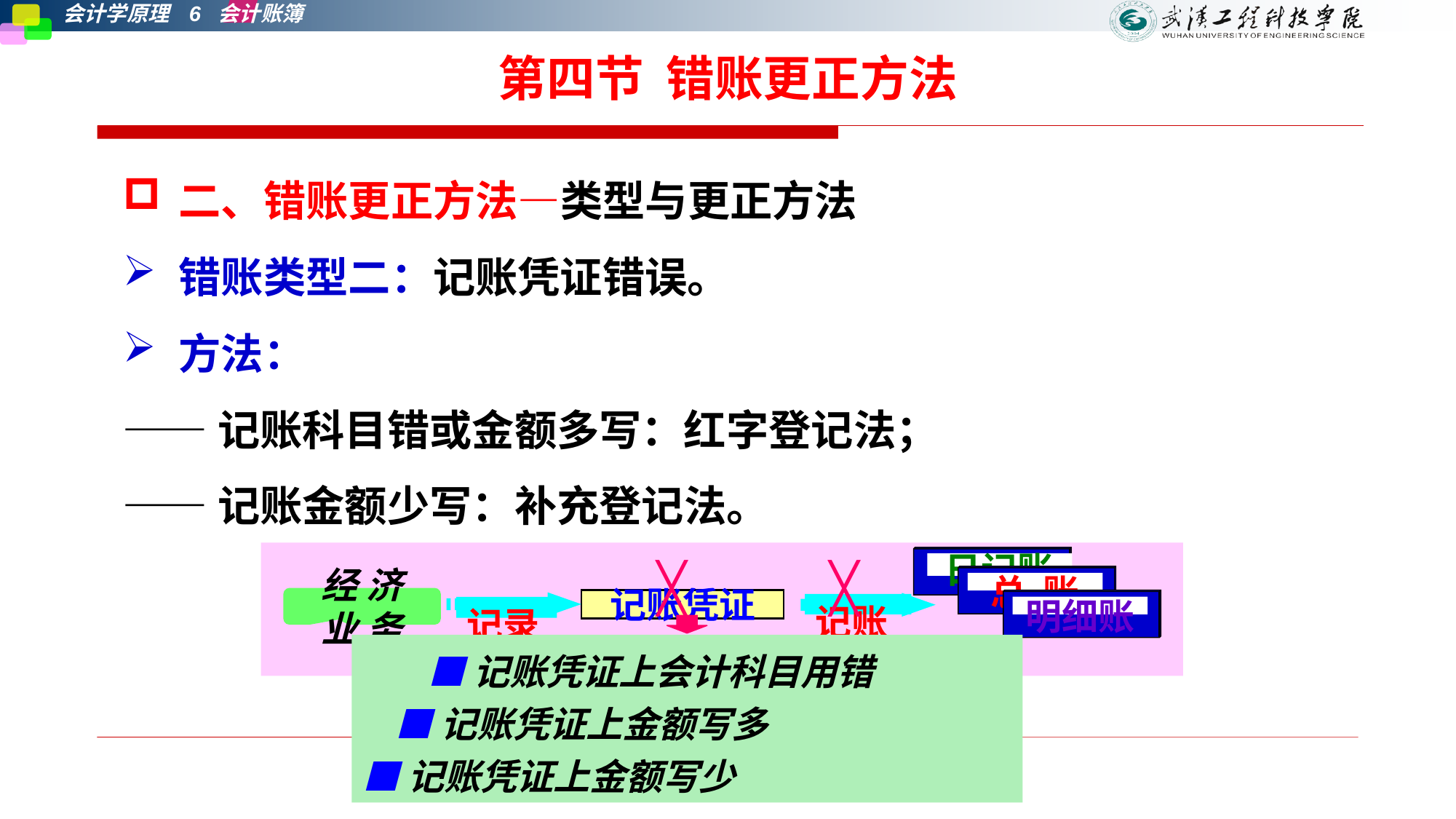

# 第四节  错账更正方法
二、错账更正方法—类型与更正方法
错账类型二：记账凭证错误。
方法：
——记账科目错或金额多写：红字登记法；
——记账金额少写：补充登记法。

日记账

总  账
╳
╳
经 济
业 务
记账凭证

明细账

记录

记账

        ■记账凭证上会计科目用错
    ■记账凭证上金额写多
■记账凭证上金额写少
第七章  会计账簿